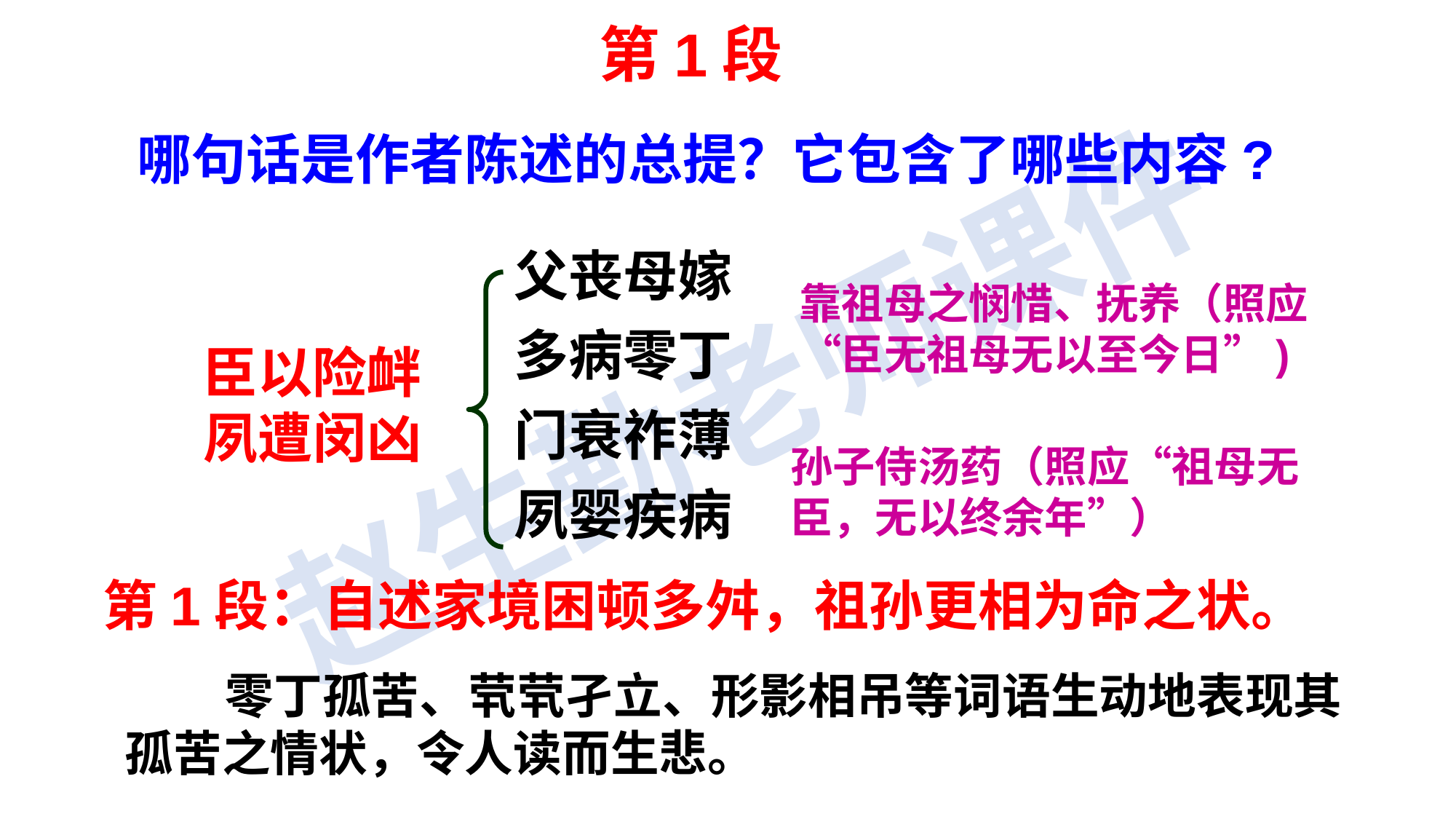

第1段
    哪句话是作者陈述的总提？它包含了哪些内容?
父丧母嫁
多病零丁
门衰祚薄
夙婴疾病
靠祖母之悯惜、抚养（照应“臣无祖母无以至今日”)

臣以险衅夙遭闵凶
孙子侍汤药（照应“祖母无臣，无以终余年”）

第1段：自述家境困顿多舛，祖孙更相为命之状。
        零丁孤苦、茕茕孑立、形影相吊等词语生动地表现其孤苦之情状，令人读而生悲。